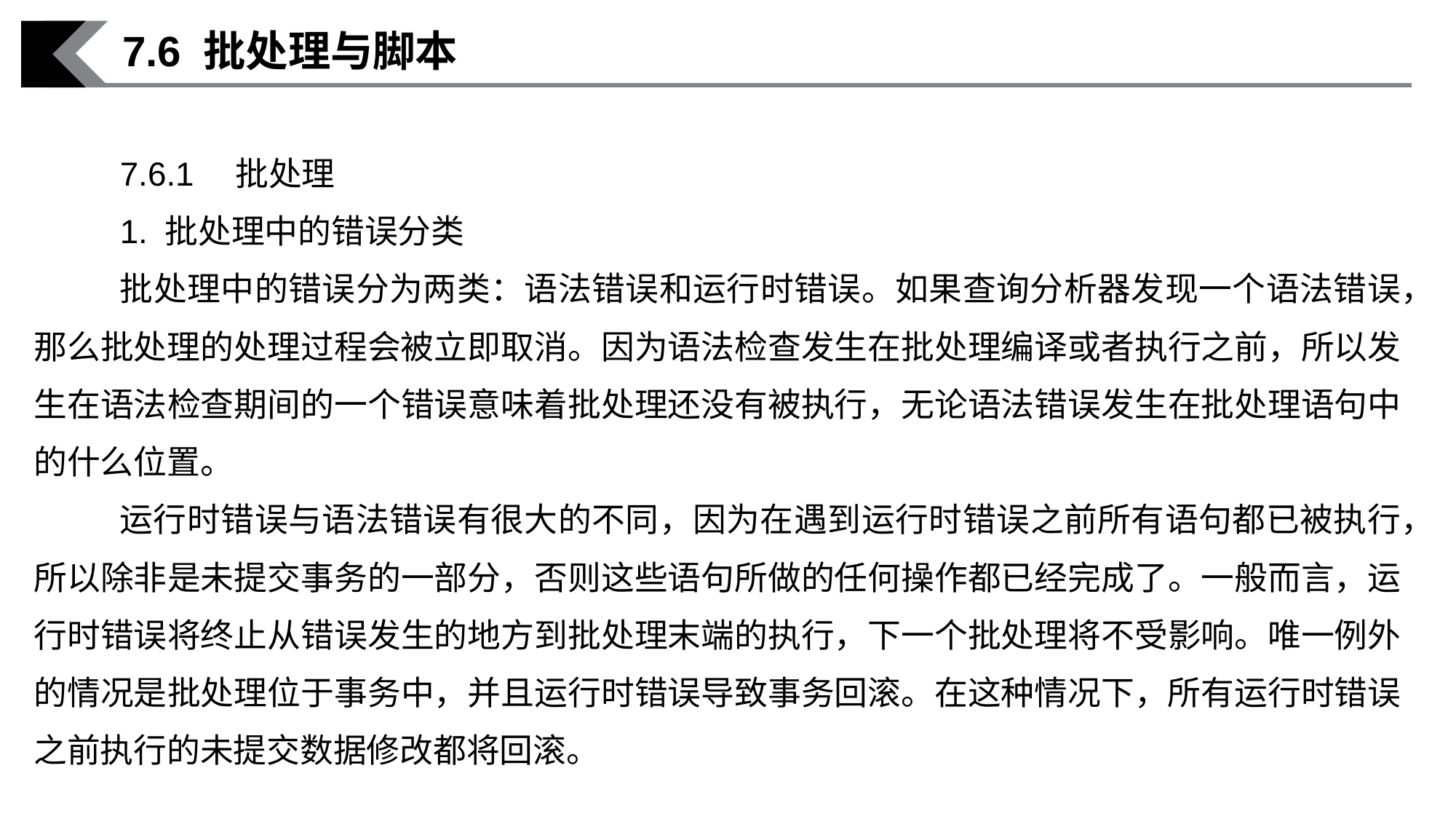

7.6 批处理与脚本
7.6.1　批处理
1. 批处理中的错误分类
批处理中的错误分为两类：语法错误和运行时错误。如果查询分析器发现一个语法错误，那么批处理的处理过程会被立即取消。因为语法检查发生在批处理编译或者执行之前，所以发生在语法检查期间的一个错误意味着批处理还没有被执行，无论语法错误发生在批处理语句中的什么位置。
运行时错误与语法错误有很大的不同，因为在遇到运行时错误之前所有语句都已被执行，所以除非是未提交事务的一部分，否则这些语句所做的任何操作都已经完成了。一般而言，运行时错误将终止从错误发生的地方到批处理末端的执行，下一个批处理将不受影响。唯一例外的情况是批处理位于事务中，并且运行时错误导致事务回滚。在这种情况下，所有运行时错误之前执行的未提交数据修改都将回滚。